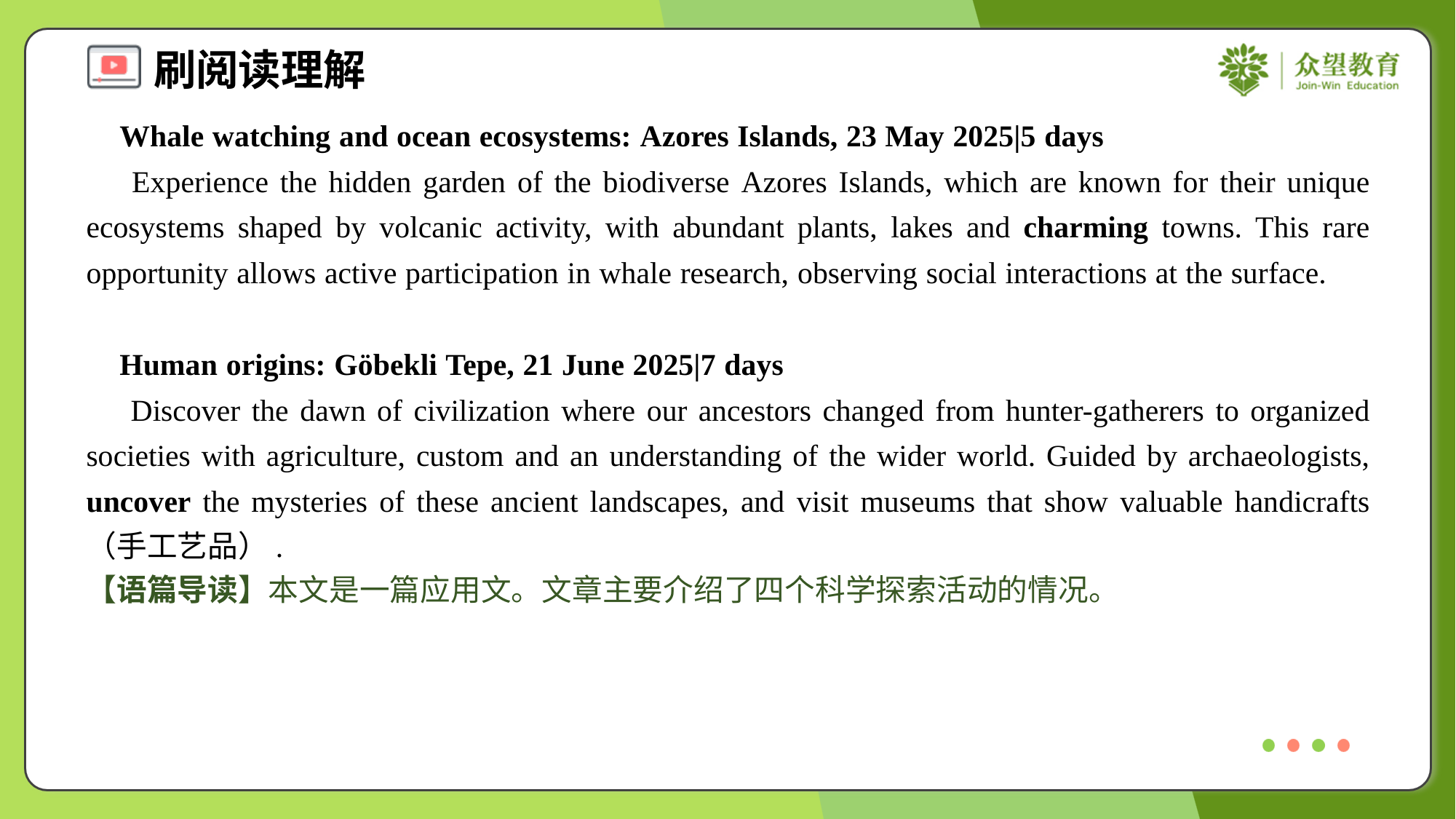

Whale watching and ocean ecosystems: Azores Islands, 23 May 2025|5 days
    Experience the hidden garden of the biodiverse Azores Islands, which are known for their unique ecosystems shaped by volcanic activity, with abundant plants, lakes and charming towns. This rare opportunity allows active participation in whale research, observing social interactions at the surface.
    Human origins: Göbekli Tepe, 21 June 2025|7 days
    Discover the dawn of civilization where our ancestors changed from hunter-gatherers to organized societies with agriculture, custom and an understanding of the wider world. Guided by archaeologists, uncover the mysteries of these ancient landscapes, and visit museums that show valuable handicrafts （手工艺品）.
【语篇导读】本文是一篇应用文。文章主要介绍了四个科学探索活动的情况。